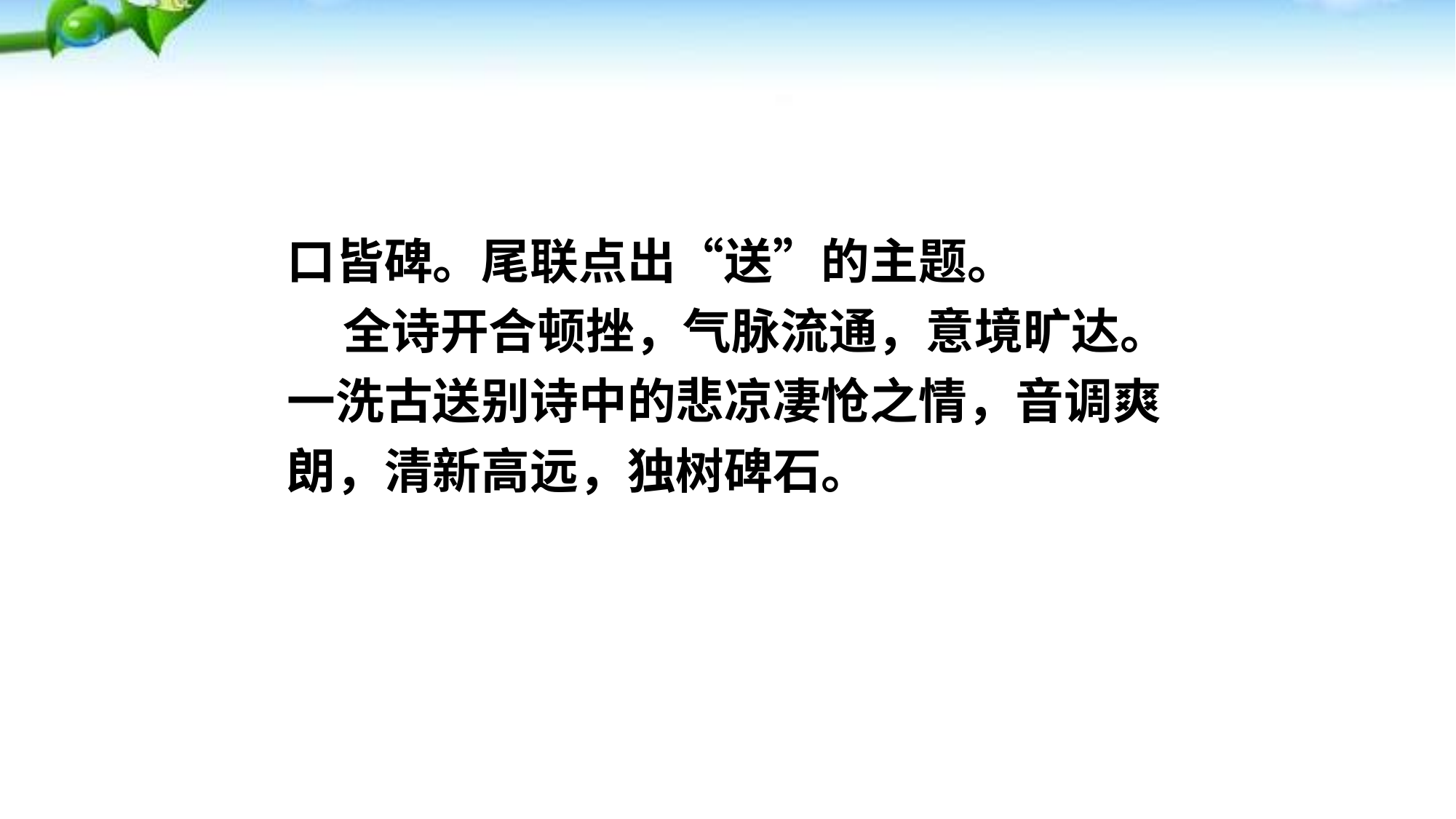

口皆碑。尾联点出“送”的主题。
    全诗开合顿挫，气脉流通，意境旷达。一洗古送别诗中的悲凉凄怆之情，音调爽朗，清新高远，独树碑石。